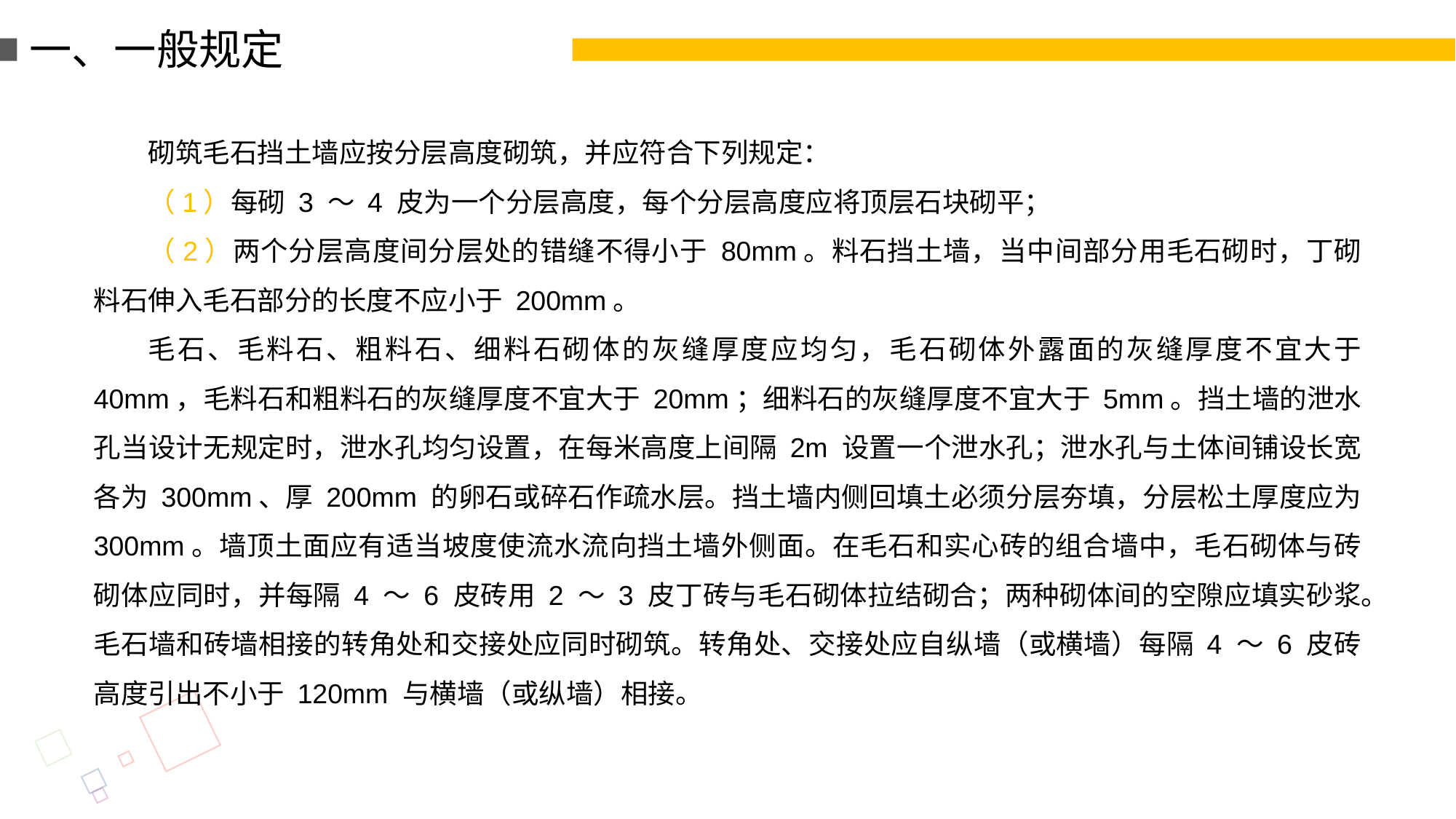

一、一般规定
砌筑毛石挡土墙应按分层高度砌筑，并应符合下列规定：
（1）每砌 3 ～ 4 皮为一个分层高度，每个分层高度应将顶层石块砌平；
（2）两个分层高度间分层处的错缝不得小于 80mm。料石挡土墙，当中间部分用毛石砌时，丁砌料石伸入毛石部分的长度不应小于 200mm。
毛石、毛料石、粗料石、细料石砌体的灰缝厚度应均匀，毛石砌体外露面的灰缝厚度不宜大于 40mm，毛料石和粗料石的灰缝厚度不宜大于 20mm；细料石的灰缝厚度不宜大于 5mm。挡土墙的泄水孔当设计无规定时，泄水孔均匀设置，在每米高度上间隔 2m 设置一个泄水孔；泄水孔与土体间铺设长宽各为 300mm、厚 200mm 的卵石或碎石作疏水层。挡土墙内侧回填土必须分层夯填，分层松土厚度应为 300mm。墙顶土面应有适当坡度使流水流向挡土墙外侧面。在毛石和实心砖的组合墙中，毛石砌体与砖砌体应同时，并每隔 4 ～ 6 皮砖用 2 ～ 3 皮丁砖与毛石砌体拉结砌合；两种砌体间的空隙应填实砂浆。毛石墙和砖墙相接的转角处和交接处应同时砌筑。转角处、交接处应自纵墙（或横墙）每隔 4 ～ 6 皮砖高度引出不小于 120mm 与横墙（或纵墙）相接。